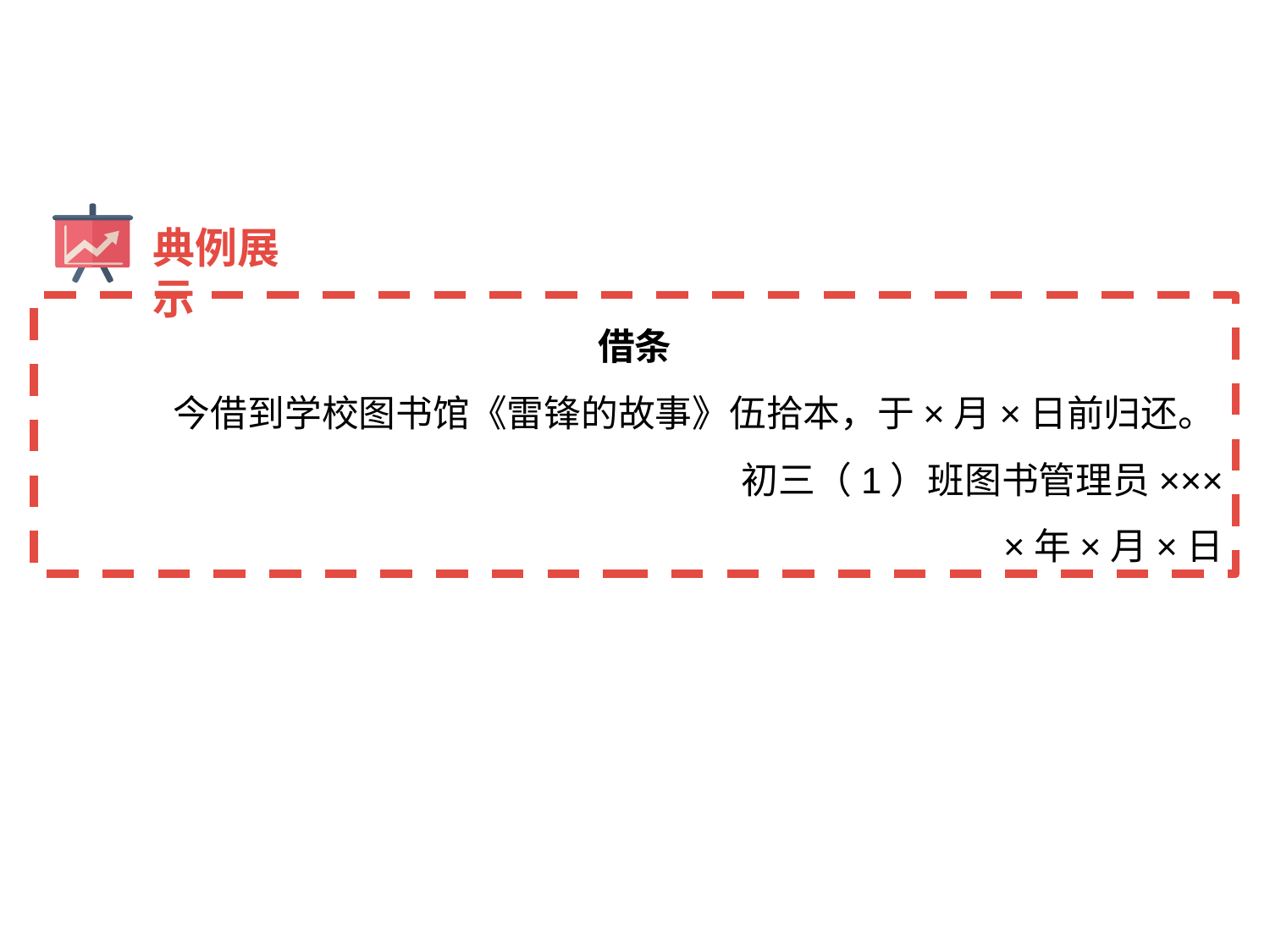

典例展示
借条
	今借到学校图书馆《雷锋的故事》伍拾本，于×月×日前归还。
初三（1）班图书管理员×××
×年×月×日